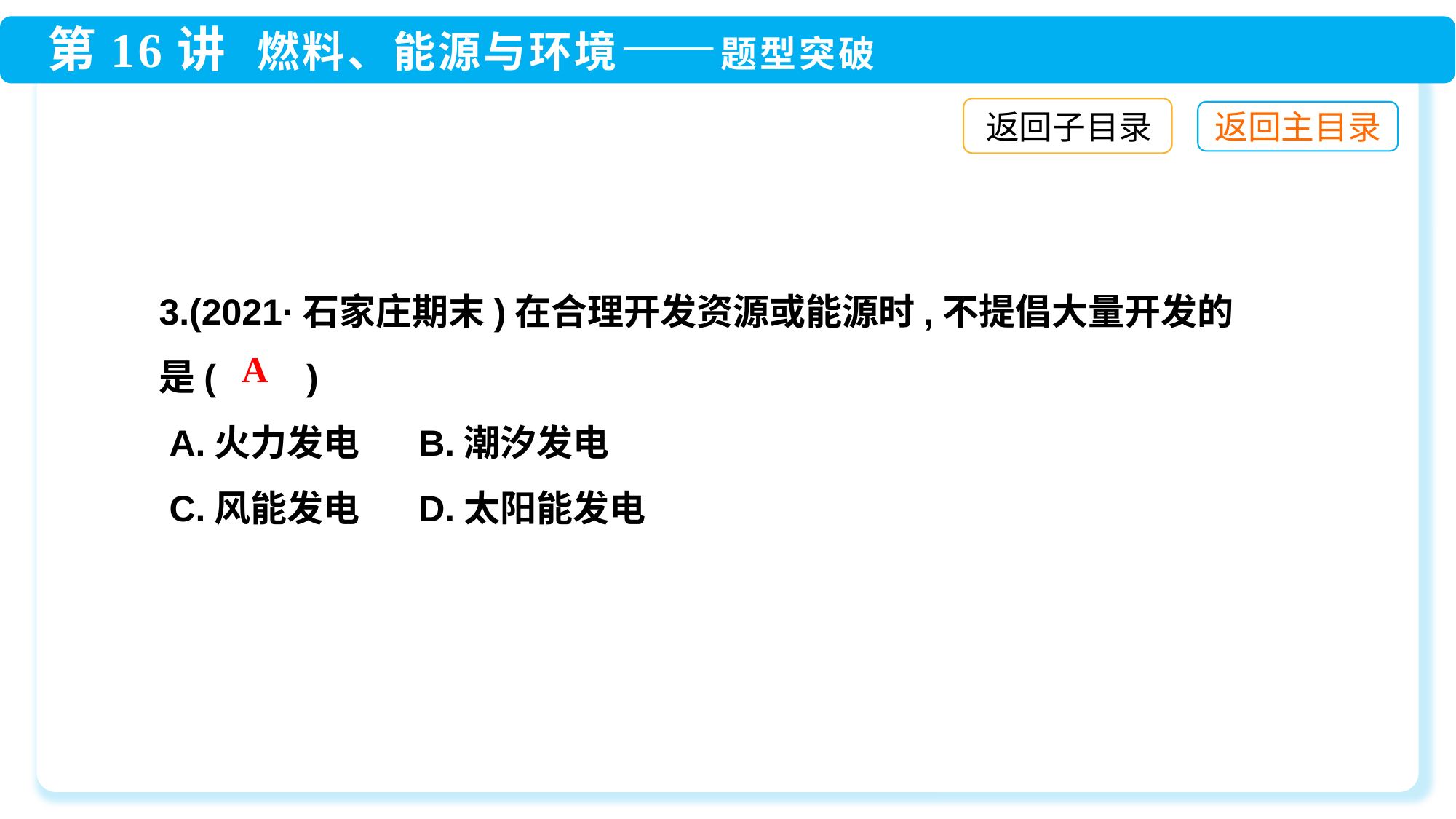

返回子目录
3.(2021·石家庄期末)在合理开发资源或能源时,不提倡大量开发的
是(　　)
 A.火力发电	    B.潮汐发电
 C.风能发电	    D.太阳能发电
A